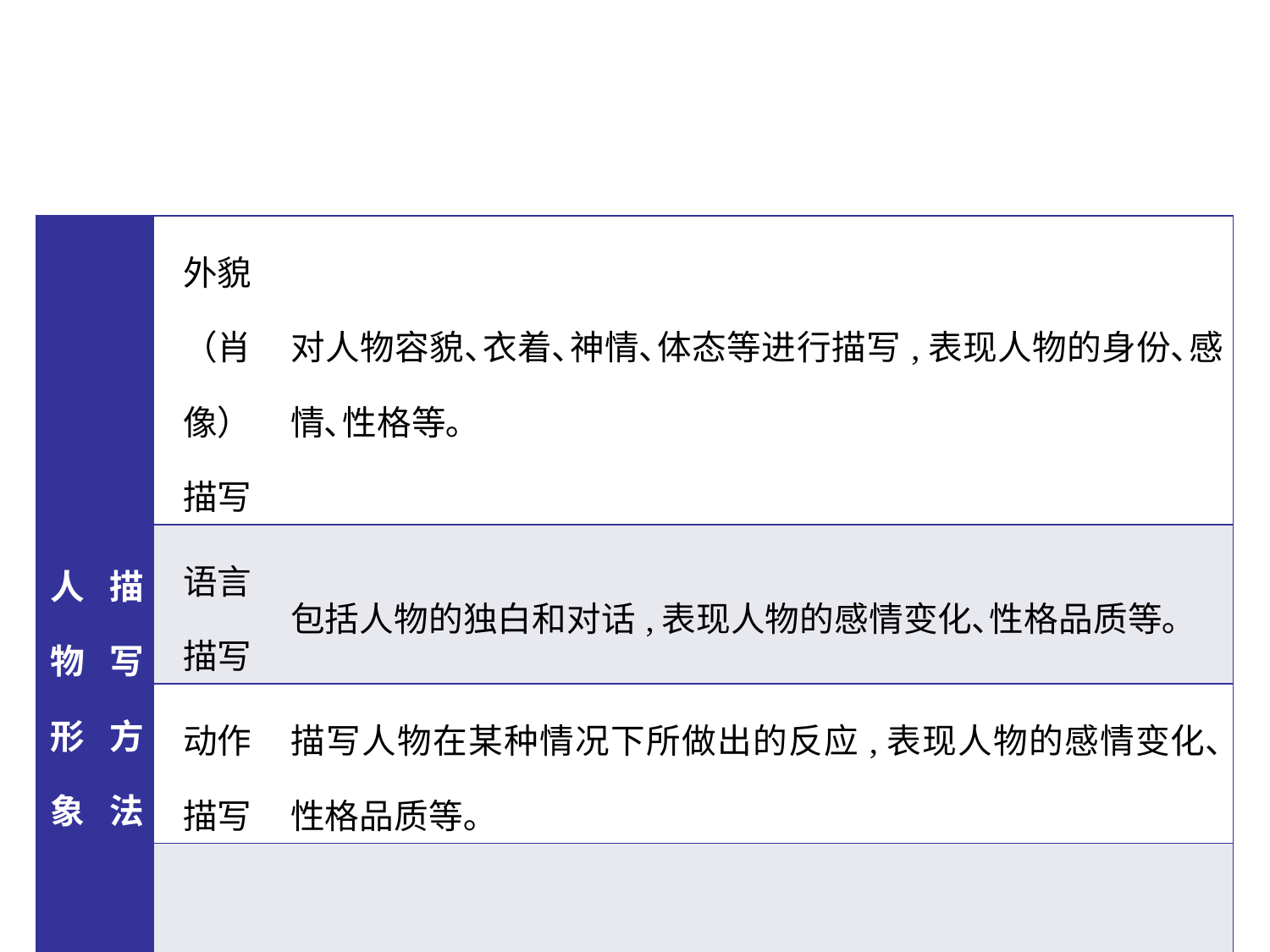

| 人物形象 | 描写方法 | 外貌 （肖像） 描写 | 对人物容貌､衣着､神情､体态等进行描写,表现人物的身份､感情､性格等｡ |
| --- | --- | --- | --- |
|  |  | 语言 描写 | 包括人物的独白和对话,表现人物的感情变化､性格品质等｡ |
|  |  | 动作 描写 | 描写人物在某种情况下所做出的反应,表现人物的感情变化､性格品质等｡ |
|  |  | 心理 描写 | 描写人物在一定环境中的心理状态和内心活动,揭示人物的感情变化､性格品质等｡ |